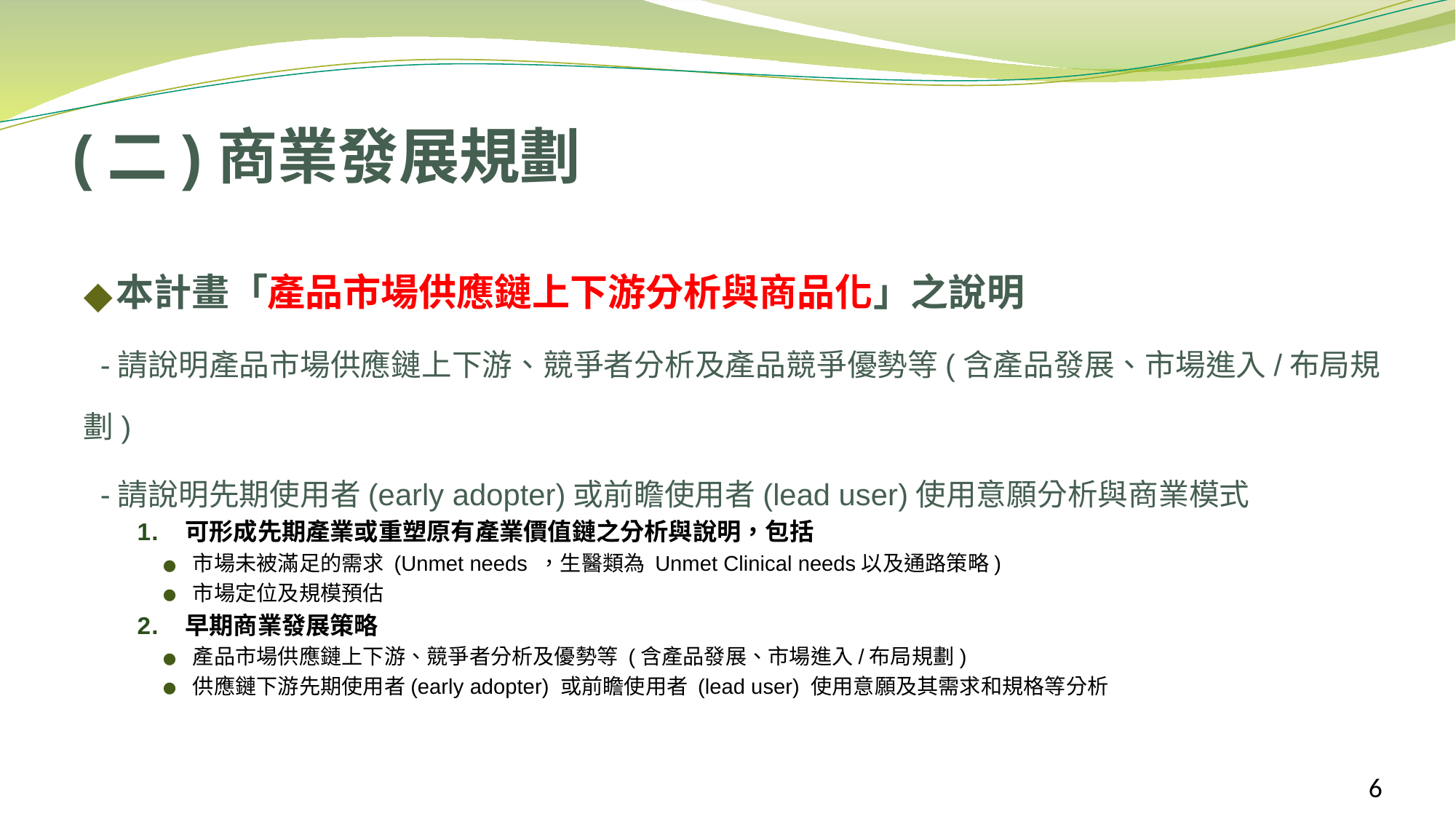

# (二)商業發展規劃
本計畫「產品市場供應鏈上下游分析與商品化」之說明
  -請說明產品市場供應鏈上下游、競爭者分析及產品競爭優勢等(含產品發展、市場進入/布局規劃)
  -請說明先期使用者(early adopter)或前瞻使用者(lead user)使用意願分析與商業模式
可形成先期產業或重塑原有產業價值鏈之分析與說明，包括
市場未被滿足的需求 (Unmet needs ，生醫類為 Unmet Clinical needs以及通路策略)
市場定位及規模預估
早期商業發展策略
產品市場供應鏈上下游、競爭者分析及優勢等 (含產品發展、市場進入/布局規劃)
供應鏈下游先期使用者(early adopter) 或前瞻使用者 (lead user) 使用意願及其需求和規格等分析

6